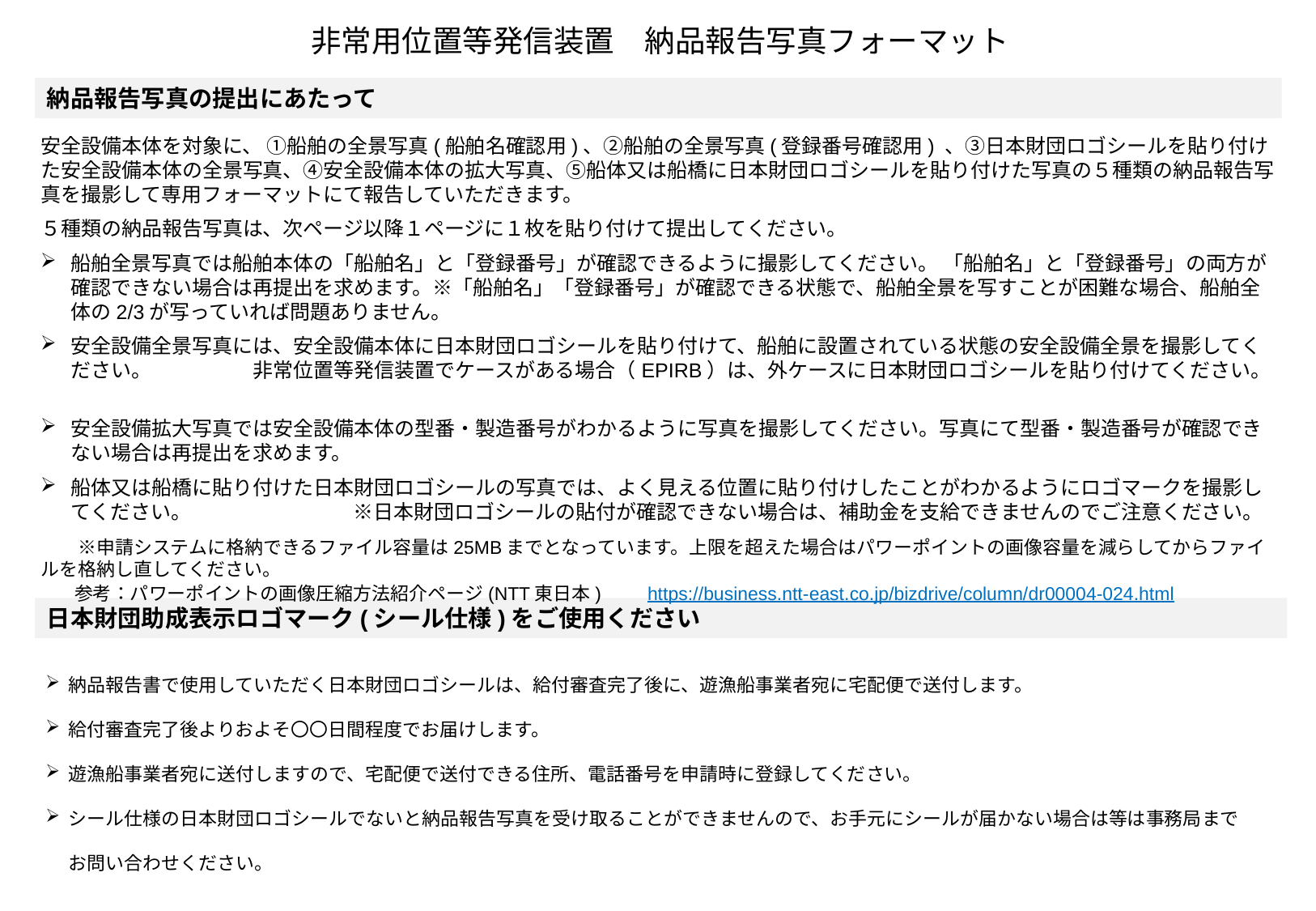

非常用位置等発信装置　納品報告写真フォーマット
納品報告写真の提出にあたって
安全設備本体を対象に、 ①船舶の全景写真(船舶名確認用)、②船舶の全景写真(登録番号確認用) 、③日本財団ロゴシールを貼り付けた安全設備本体の全景写真、④安全設備本体の拡大写真、⑤船体又は船橋に日本財団ロゴシールを貼り付けた写真の５種類の納品報告写真を撮影して専用フォーマットにて報告していただきます。

５種類の納品報告写真は、次ページ以降１ページに１枚を貼り付けて提出してください。

船舶全景写真では船舶本体の「船舶名」と「登録番号」が確認できるように撮影してください。 「船舶名」と「登録番号」の両方が確認できない場合は再提出を求めます。※「船舶名」「登録番号」が確認できる状態で、船舶全景を写すことが困難な場合、船舶全体の2/3が写っていれば問題ありません。

安全設備全景写真には、安全設備本体に日本財団ロゴシールを貼り付けて、船舶に設置されている状態の安全設備全景を撮影してください。　　　　　非常位置等発信装置でケースがある場合（EPIRB）は、外ケースに日本財団ロゴシールを貼り付けてください。

安全設備拡大写真では安全設備本体の型番・製造番号がわかるように写真を撮影してください。写真にて型番・製造番号が確認できない場合は再提出を求めます。

船体又は船橋に貼り付けた日本財団ロゴシールの写真では、よく見える位置に貼り付けしたことがわかるようにロゴマークを撮影してください。　　　　　　　　※日本財団ロゴシールの貼付が確認できない場合は、補助金を支給できませんのでご注意ください。

　　※申請システムに格納できるファイル容量は25MBまでとなっています。上限を超えた場合はパワーポイントの画像容量を減らしてからファイルを格納し直してください。
 　 参考：パワーポイントの画像圧縮方法紹介ページ(NTT東日本)　　https://business.ntt-east.co.jp/bizdrive/column/dr00004-024.html

日本財団助成表示ロゴマーク(シール仕様)をご使用ください
納品報告書で使用していただく日本財団ロゴシールは、給付審査完了後に、遊漁船事業者宛に宅配便で送付します。
給付審査完了後よりおよそ〇〇日間程度でお届けします。
遊漁船事業者宛に送付しますので、宅配便で送付できる住所、電話番号を申請時に登録してください。
シール仕様の日本財団ロゴシールでないと納品報告写真を受け取ることができませんので、お手元にシールが届かない場合は等は事務局までお問い合わせください。